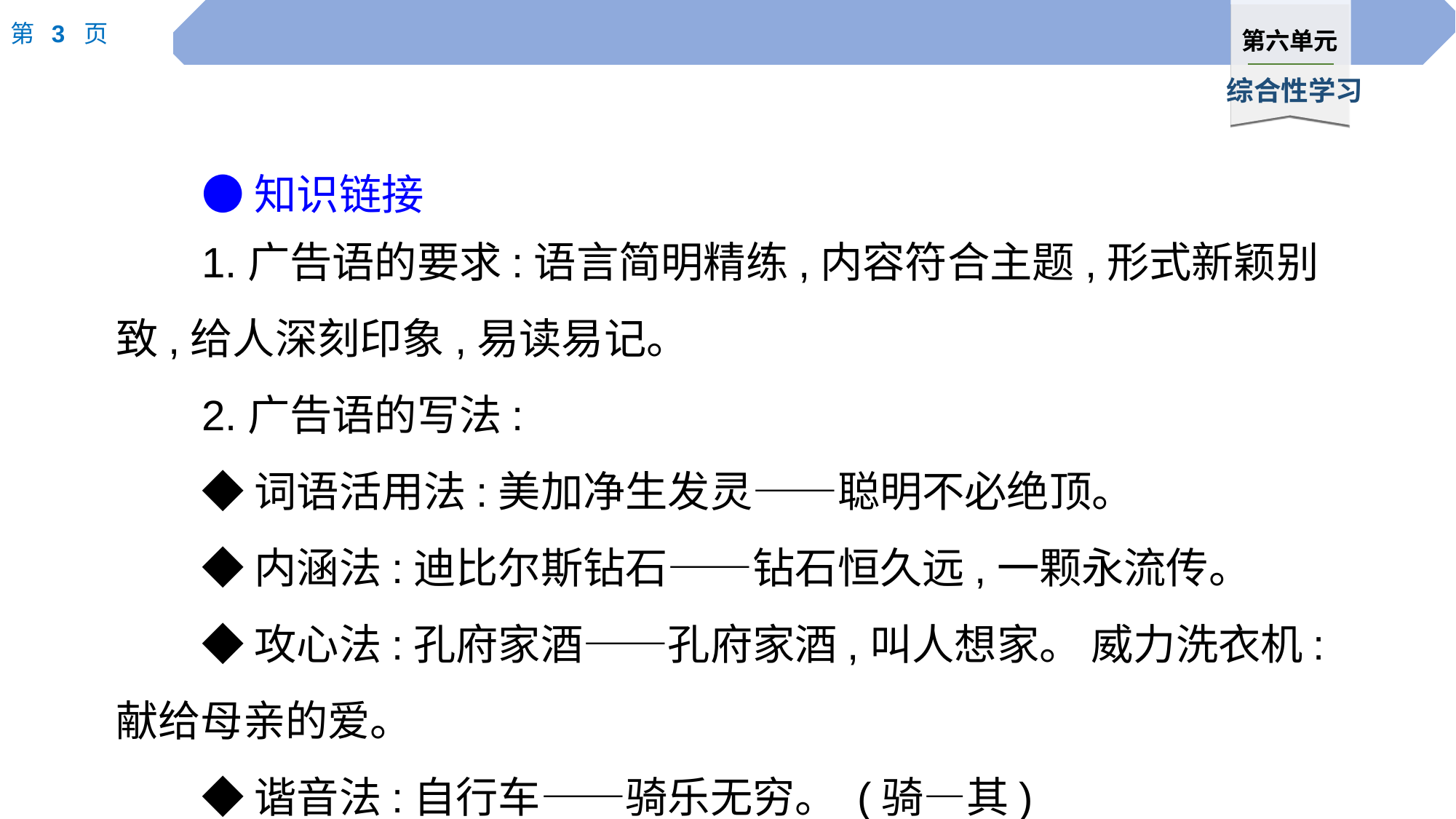

●知识链接
1.广告语的要求:语言简明精练,内容符合主题,形式新颖别致,给人深刻印象,易读易记。
2.广告语的写法:
◆词语活用法:美加净生发灵——聪明不必绝顶。
◆内涵法:迪比尔斯钻石——钻石恒久远,一颗永流传。
◆攻心法:孔府家酒——孔府家酒,叫人想家。 威力洗衣机:献给母亲的爱。
◆谐音法:自行车——骑乐无穷。 (骑—其)